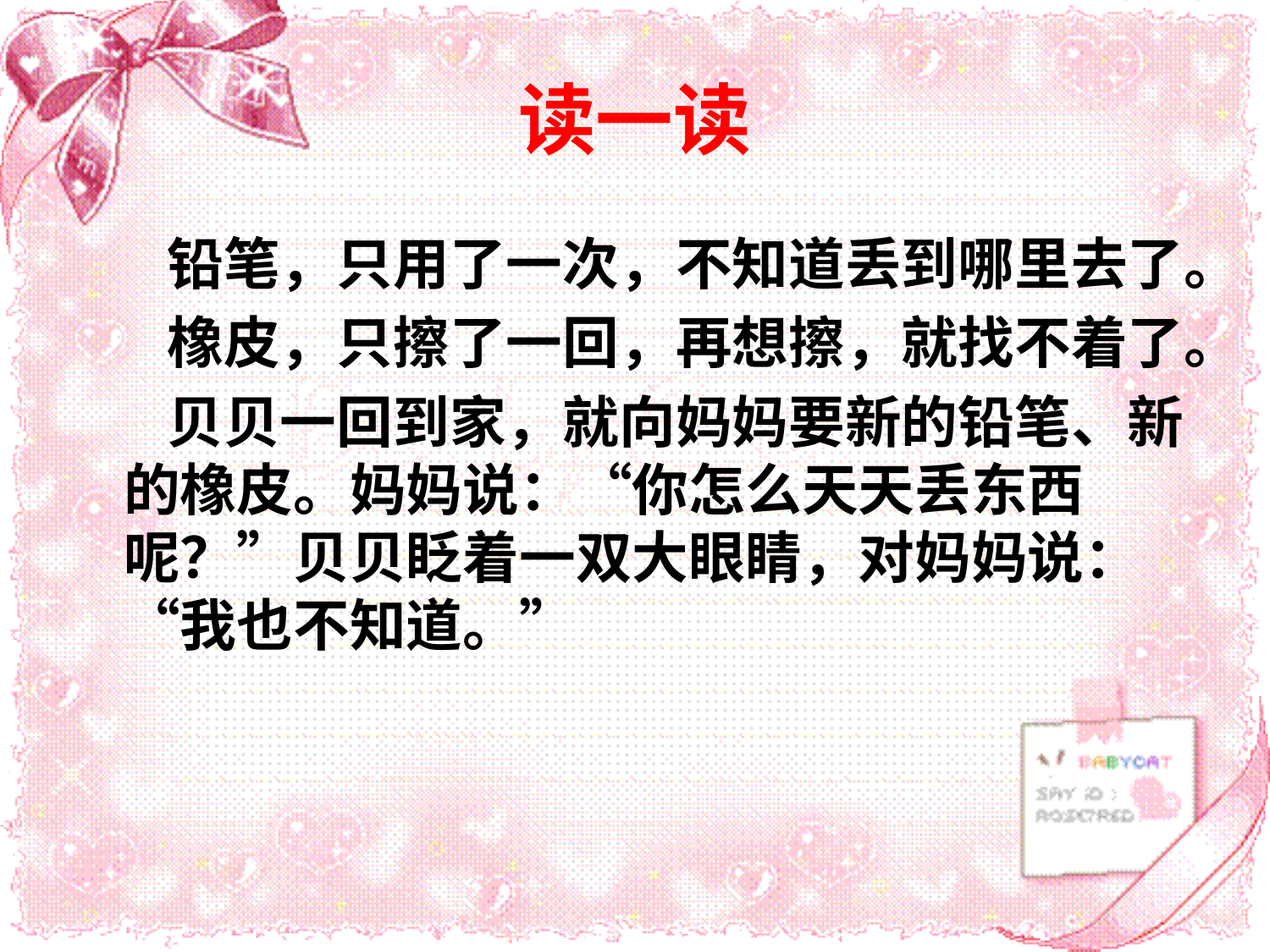

# 读一读
      铅笔，只用了一次，不知道丢到哪里去了。
      橡皮，只擦了一回，再想擦，就找不着了。
      贝贝一回到家，就向妈妈要新的铅笔、新的橡皮。妈妈说：“你怎么天天丢东西呢？”贝贝眨着一双大眼睛，对妈妈说：“我也不知道。”